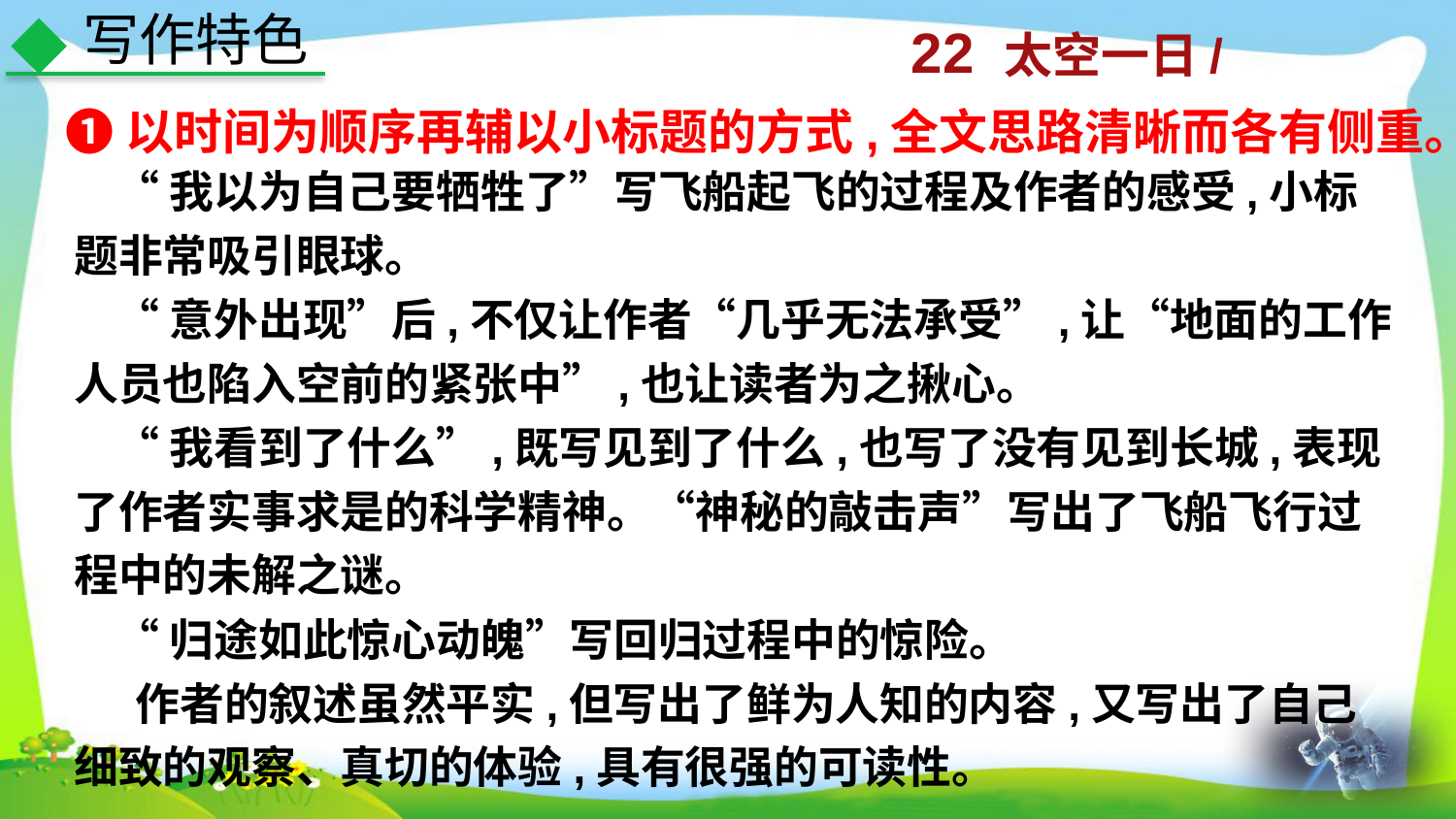

写作特色

❶以时间为顺序再辅以小标题的方式,全文思路清晰而各有侧重。
    “我以为自己要牺牲了”写飞船起飞的过程及作者的感受,小标题非常吸引眼球。
    “意外出现”后,不仅让作者“几乎无法承受”,让“地面的工作人员也陷入空前的紧张中”,也让读者为之揪心。
    “我看到了什么”,既写见到了什么,也写了没有见到长城,表现了作者实事求是的科学精神。“神秘的敲击声”写出了飞船飞行过程中的未解之谜。
    “归途如此惊心动魄”写回归过程中的惊险。
     作者的叙述虽然平实,但写出了鲜为人知的内容,又写出了自己细致的观察、真切的体验,具有很强的可读性。